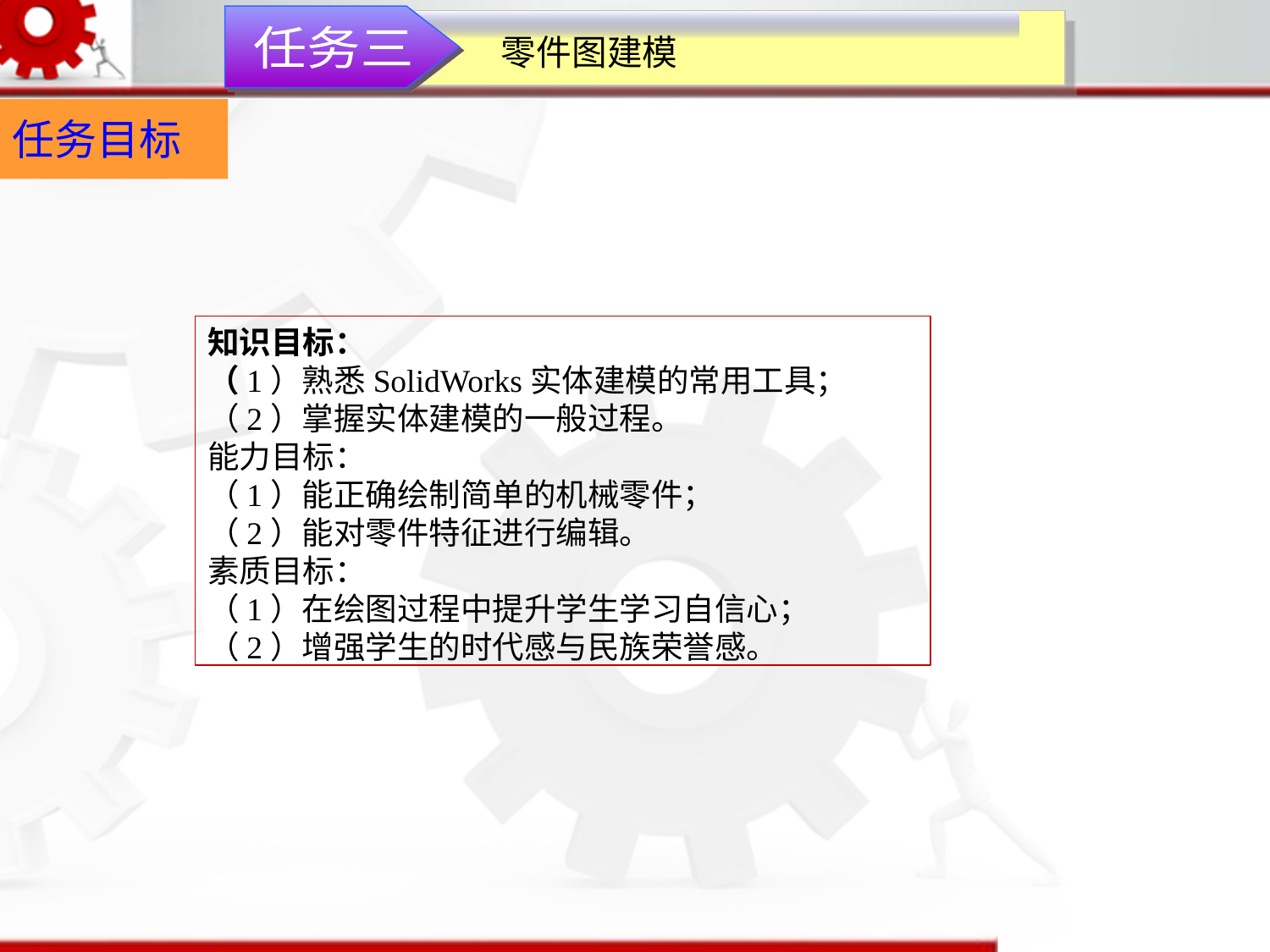

零件图建模
任务三
任务目标
知识目标：（1）熟悉SolidWorks实体建模的常用工具；（2）掌握实体建模的一般过程。能力目标：（1）能正确绘制简单的机械零件；（2）能对零件特征进行编辑。素质目标：（1）在绘图过程中提升学生学习自信心；（2）增强学生的时代感与民族荣誉感。